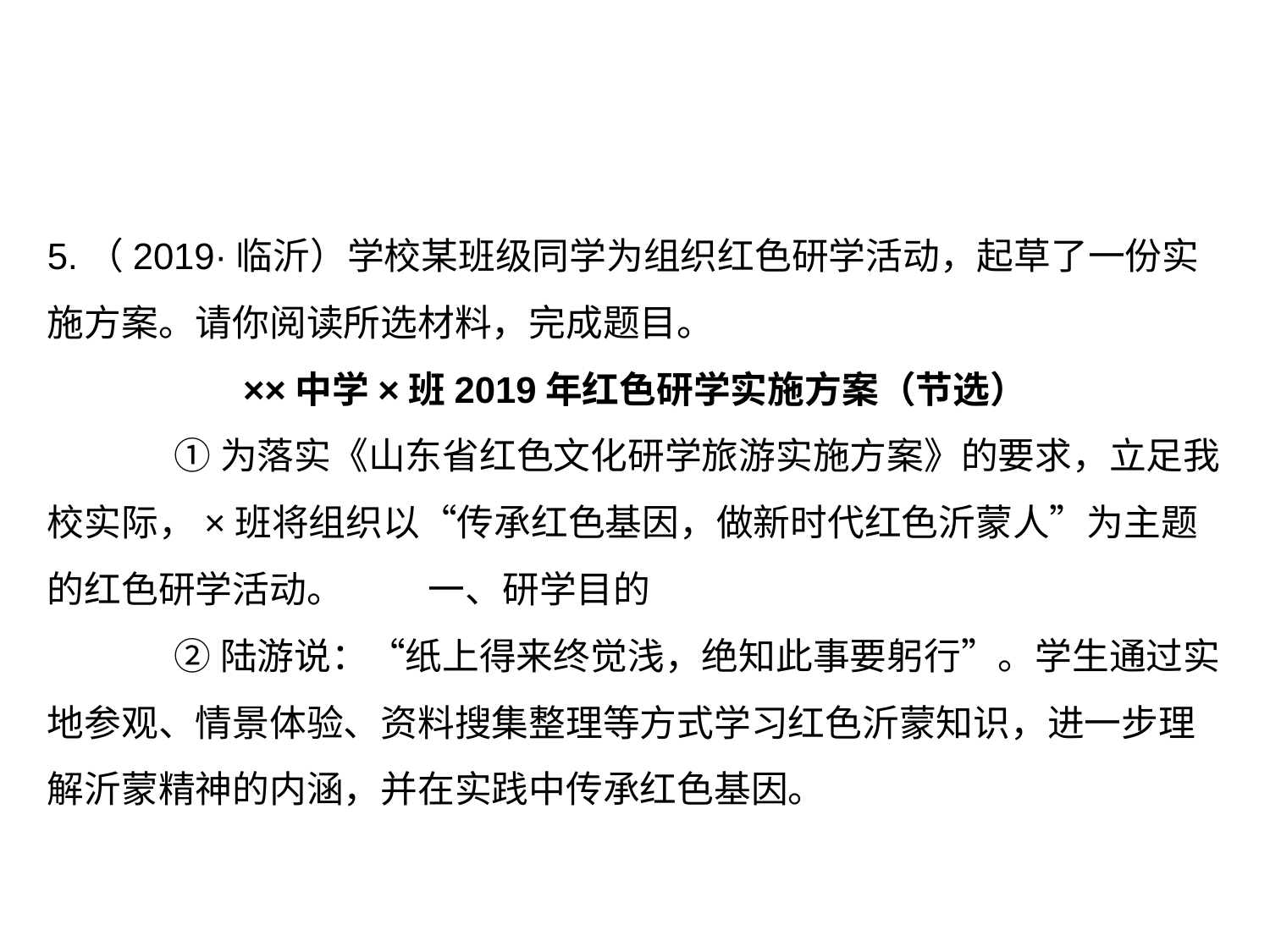

5.（2019·临沂）学校某班级同学为组织红色研学活动，起草了一份实施方案。请你阅读所选材料，完成题目。
××中学×班2019年红色研学实施方案（节选）
	①为落实《山东省红色文化研学旅游实施方案》的要求，立足我校实际，×班将组织以“传承红色基因，做新时代红色沂蒙人”为主题的红色研学活动。	一、研学目的
	②陆游说：“纸上得来终觉浅，绝知此事要躬行”。学生通过实地参观、情景体验、资料搜集整理等方式学习红色沂蒙知识，进一步理解沂蒙精神的内涵，并在实践中传承红色基因。